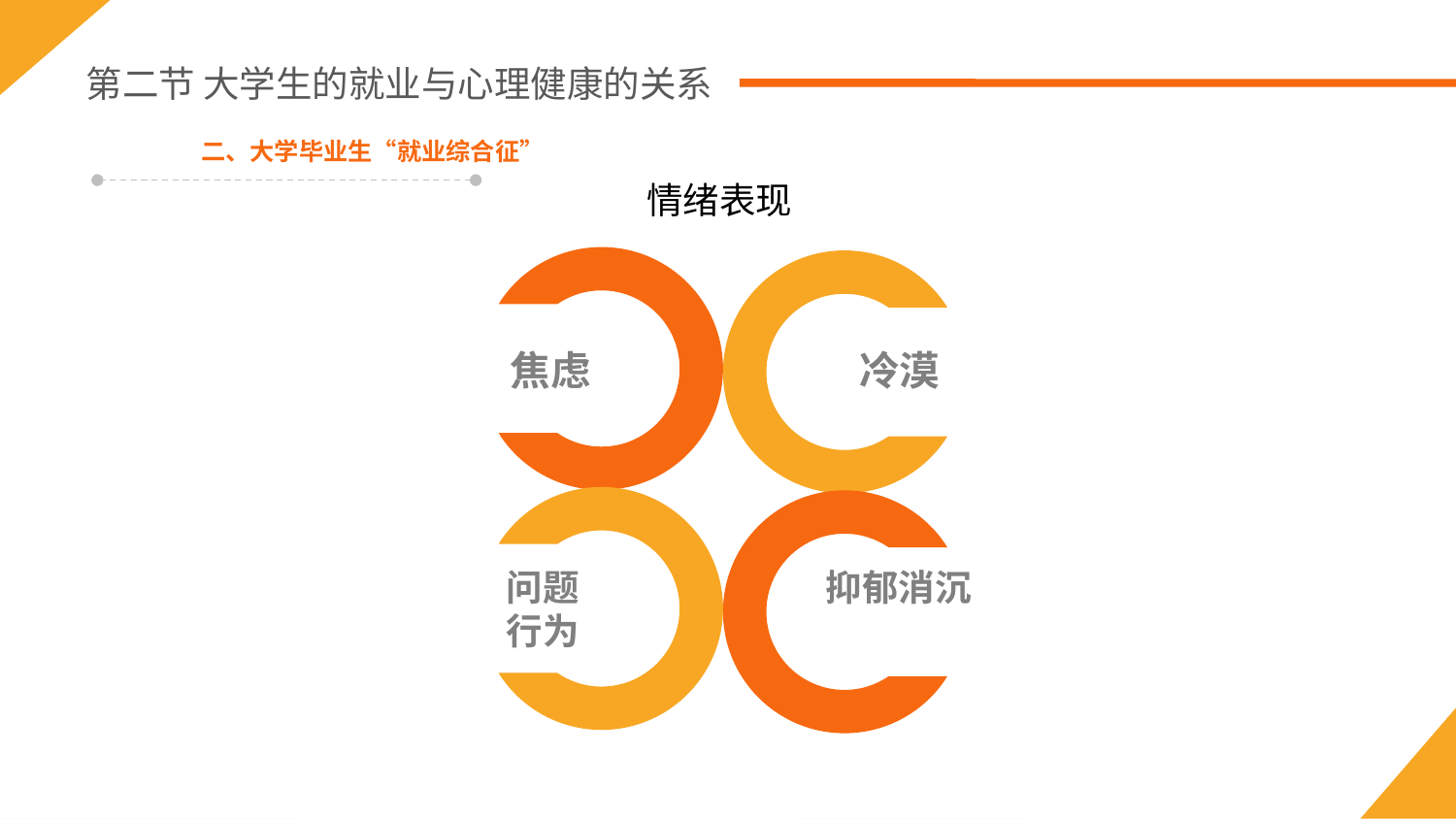

第二节 大学生的就业与心理健康的关系
二、大学毕业生“就业综合征”
情绪表现

焦虑
冷漠

问题
行为
抑郁消沉